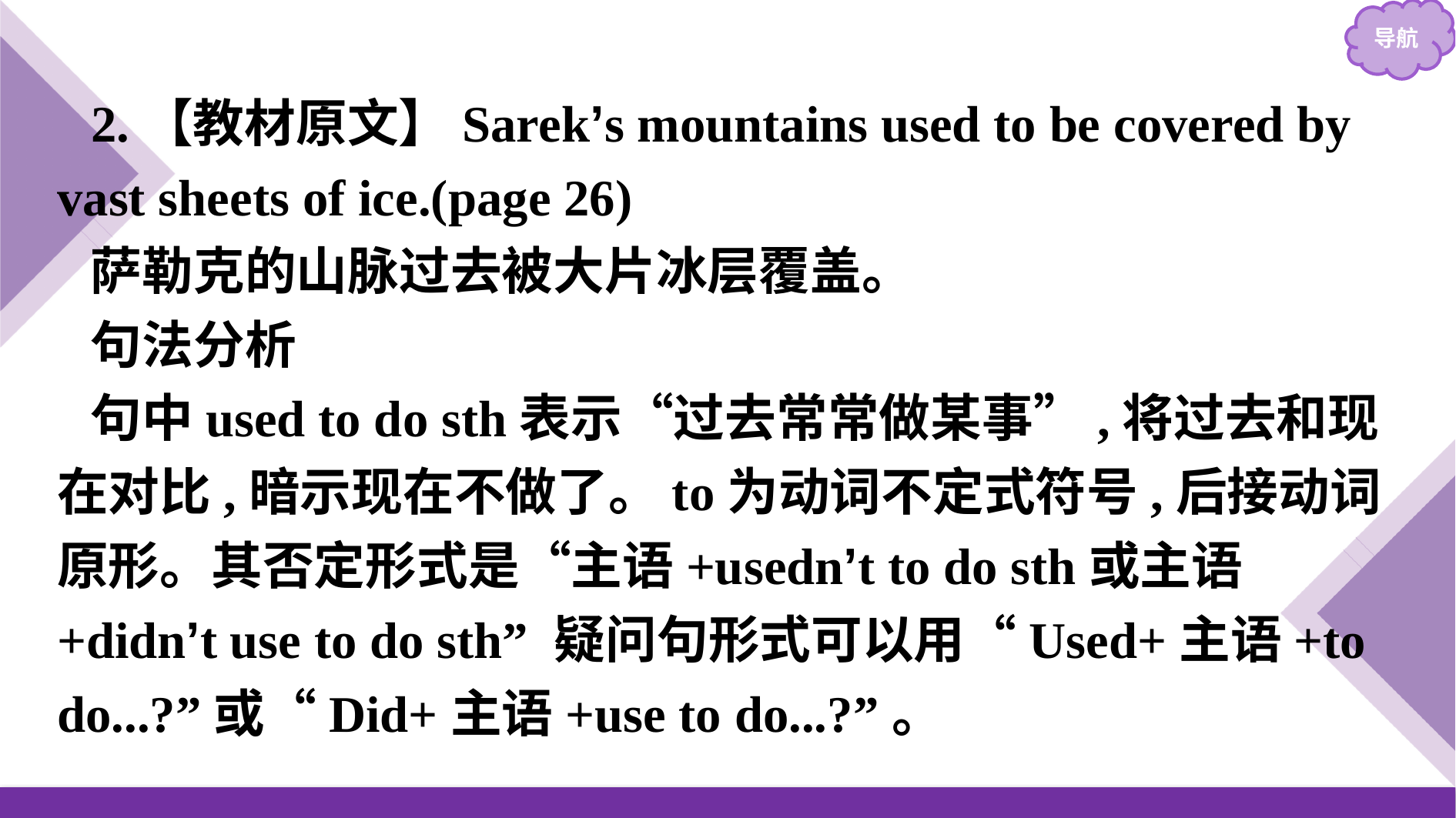

2.【教材原文】Sarek’s mountains used to be covered by vast sheets of ice.(page 26)
萨勒克的山脉过去被大片冰层覆盖。
句法分析
句中used to do sth表示“过去常常做某事”,将过去和现在对比,暗示现在不做了。to为动词不定式符号,后接动词原形。其否定形式是“主语+usedn’t to do sth或主语+didn’t use to do sth” 疑问句形式可以用“Used+主语+to do...?”或“Did+主语+use to do...?”。